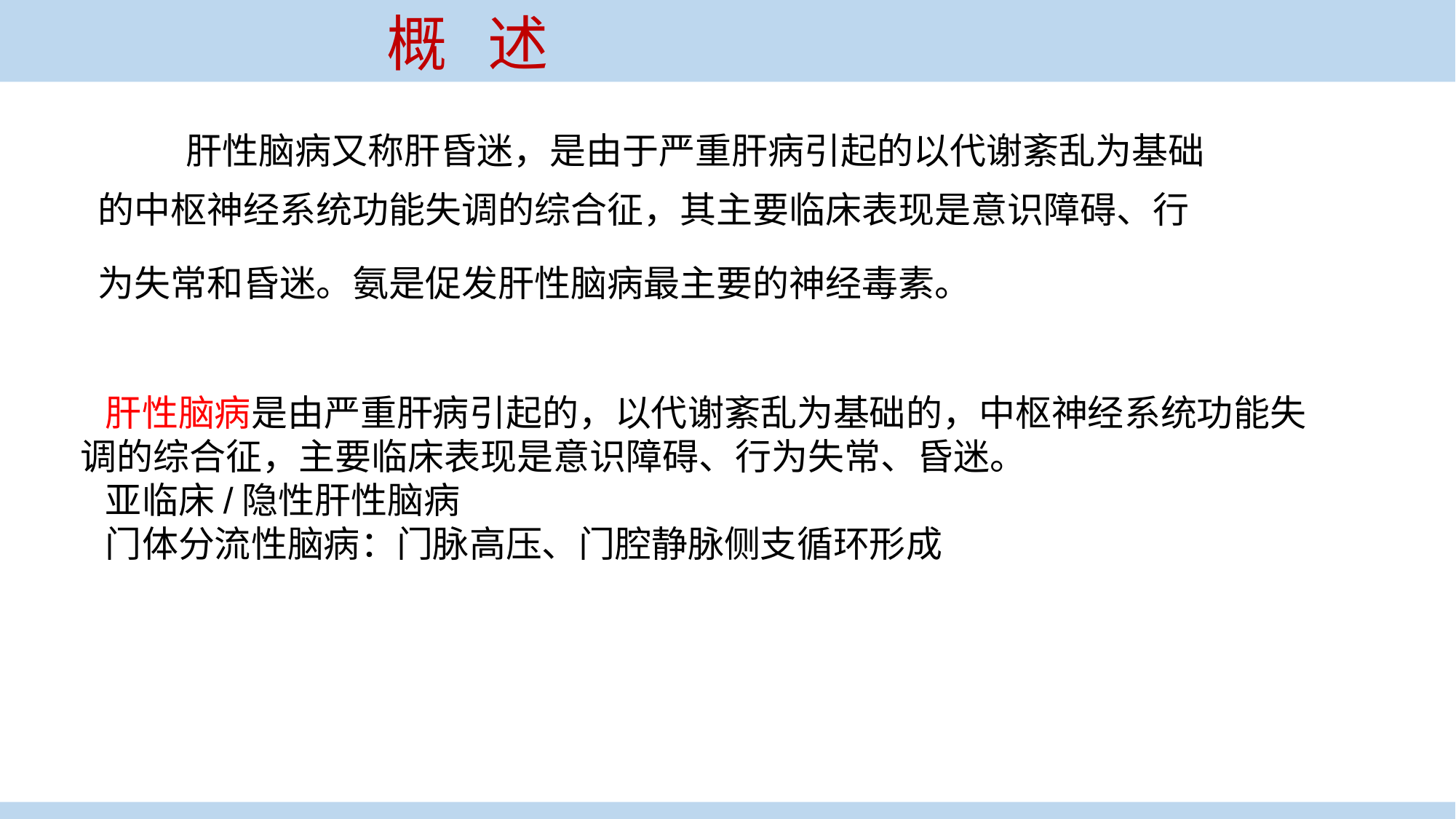

概   述
       肝性脑病又称肝昏迷，是由于严重肝病引起的以代谢紊乱为基础的中枢神经系统功能失调的综合征，其主要临床表现是意识障碍、行为失常和昏迷。氨是促发肝性脑病最主要的神经毒素。
  肝性脑病是由严重肝病引起的，以代谢紊乱为基础的，中枢神经系统功能失调的综合征，主要临床表现是意识障碍、行为失常、昏迷。
  亚临床/隐性肝性脑病
  门体分流性脑病：门脉高压、门腔静脉侧支循环形成